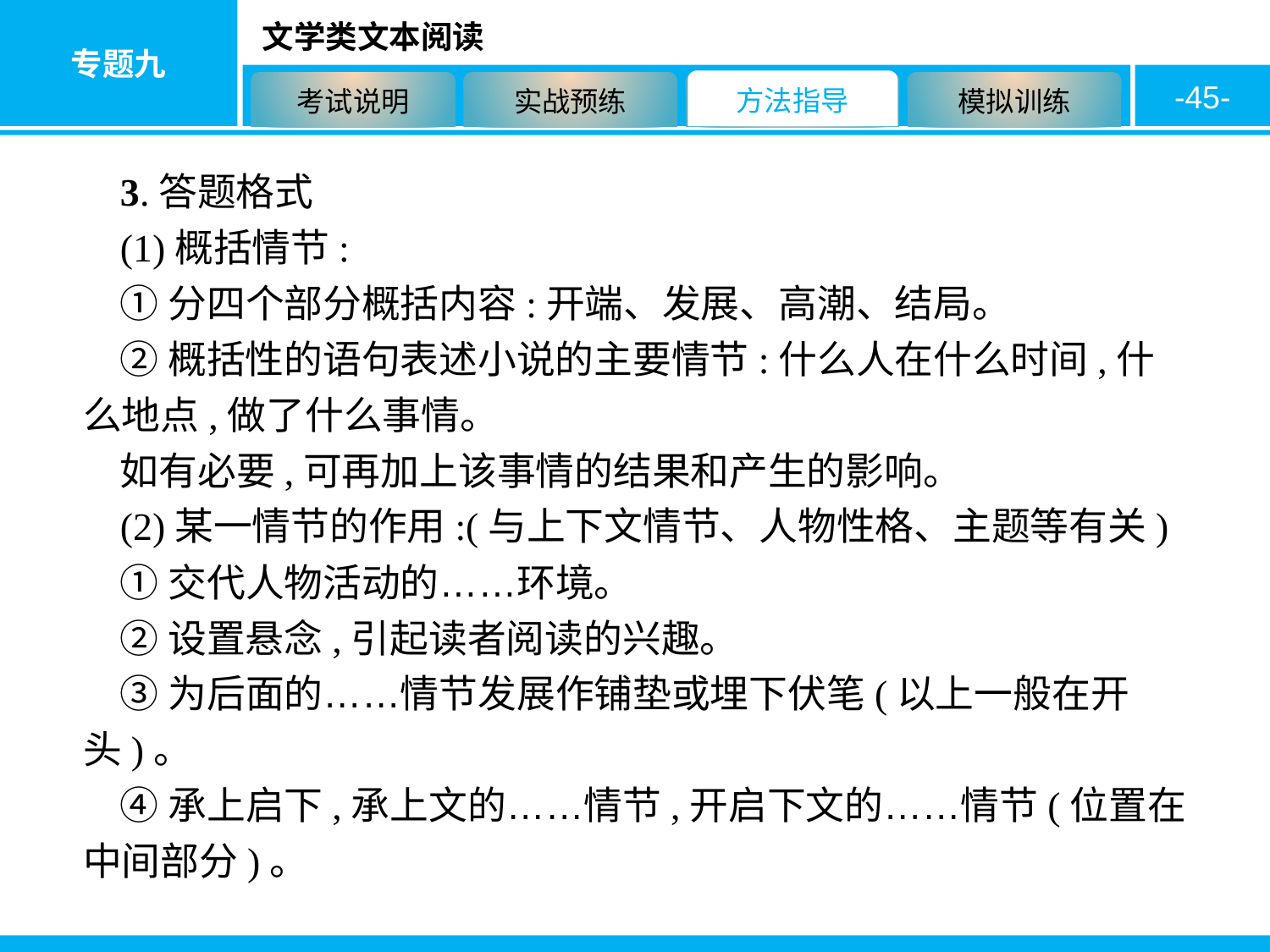

-45-
3.答题格式
(1)概括情节:
①分四个部分概括内容:开端、发展、高潮、结局。
②概括性的语句表述小说的主要情节:什么人在什么时间,什么地点,做了什么事情。
如有必要,可再加上该事情的结果和产生的影响。
(2)某一情节的作用:(与上下文情节、人物性格、主题等有关)
①交代人物活动的……环境。
②设置悬念,引起读者阅读的兴趣。
③为后面的……情节发展作铺垫或埋下伏笔(以上一般在开头)。
④承上启下,承上文的……情节,开启下文的……情节(位置在中间部分)。